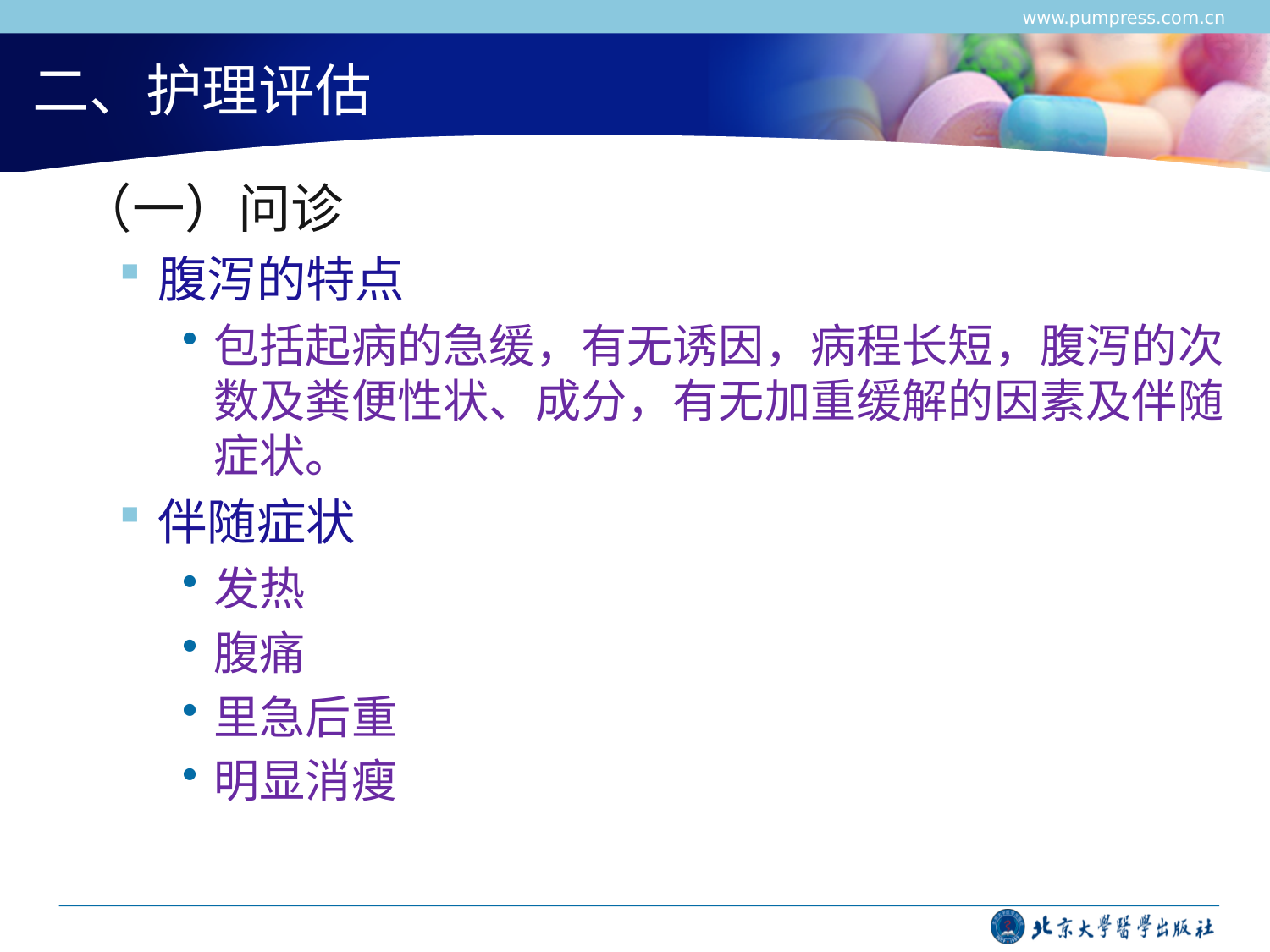

www.pumpress.com.cn
# 二、护理评估
 （一）问诊
腹泻的特点
包括起病的急缓，有无诱因，病程长短，腹泻的次数及粪便性状、成分，有无加重缓解的因素及伴随症状。
伴随症状
发热
腹痛
里急后重
明显消瘦